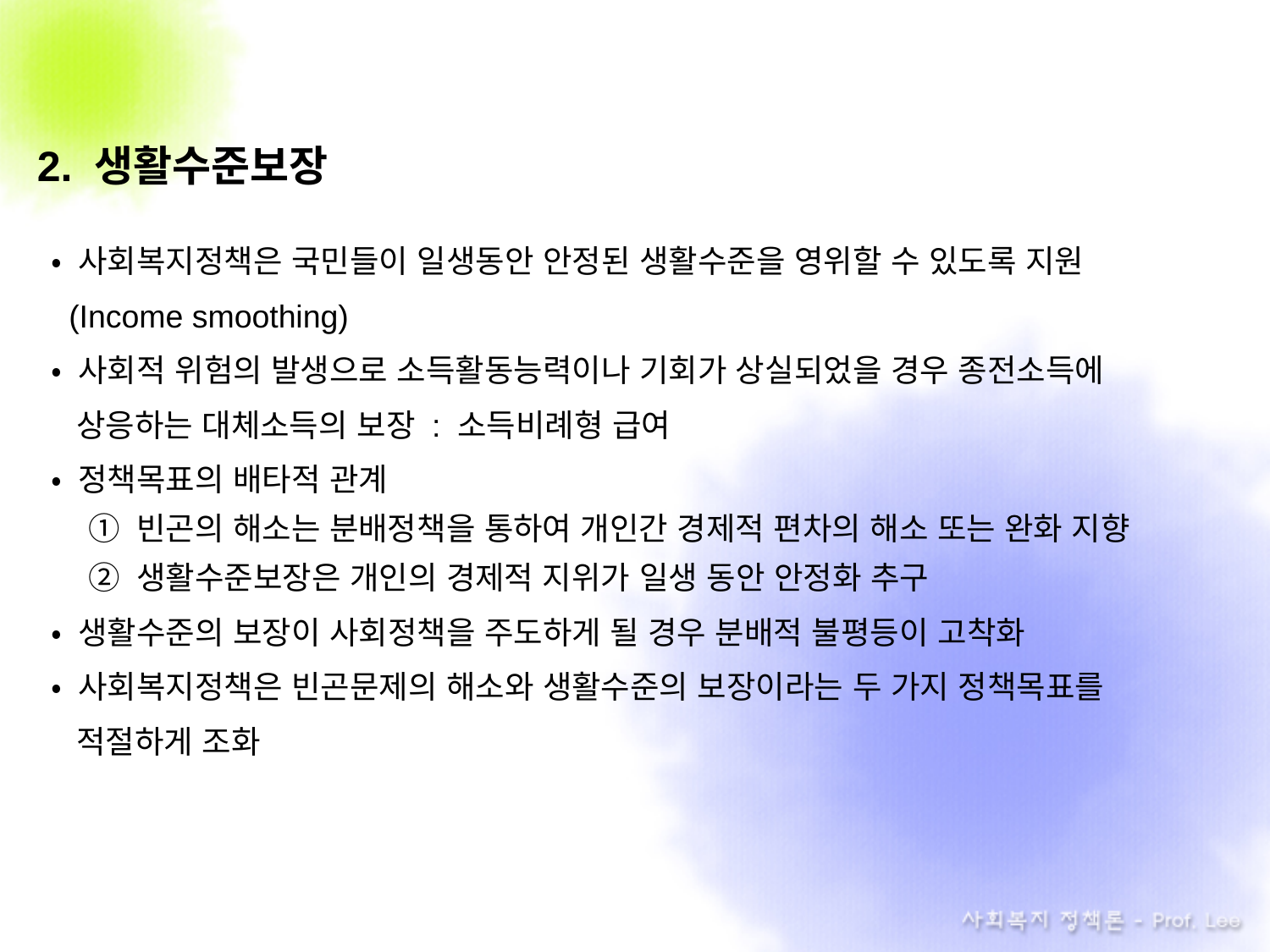

2. 생활수준보장

• 사회복지정책은 국민들이 일생동안 안정된 생활수준을 영위할 수 있도록 지원
  (Income smoothing)
• 사회적 위험의 발생으로 소득활동능력이나 기회가 상실되었을 경우 종전소득에
  상응하는 대체소득의 보장 : 소득비례형 급여
• 정책목표의 배타적 관계
① 빈곤의 해소는 분배정책을 통하여 개인간 경제적 편차의 해소 또는 완화 지향
② 생활수준보장은 개인의 경제적 지위가 일생 동안 안정화 추구
• 생활수준의 보장이 사회정책을 주도하게 될 경우 분배적 불평등이 고착화
• 사회복지정책은 빈곤문제의 해소와 생활수준의 보장이라는 두 가지 정책목표를
  적절하게 조화